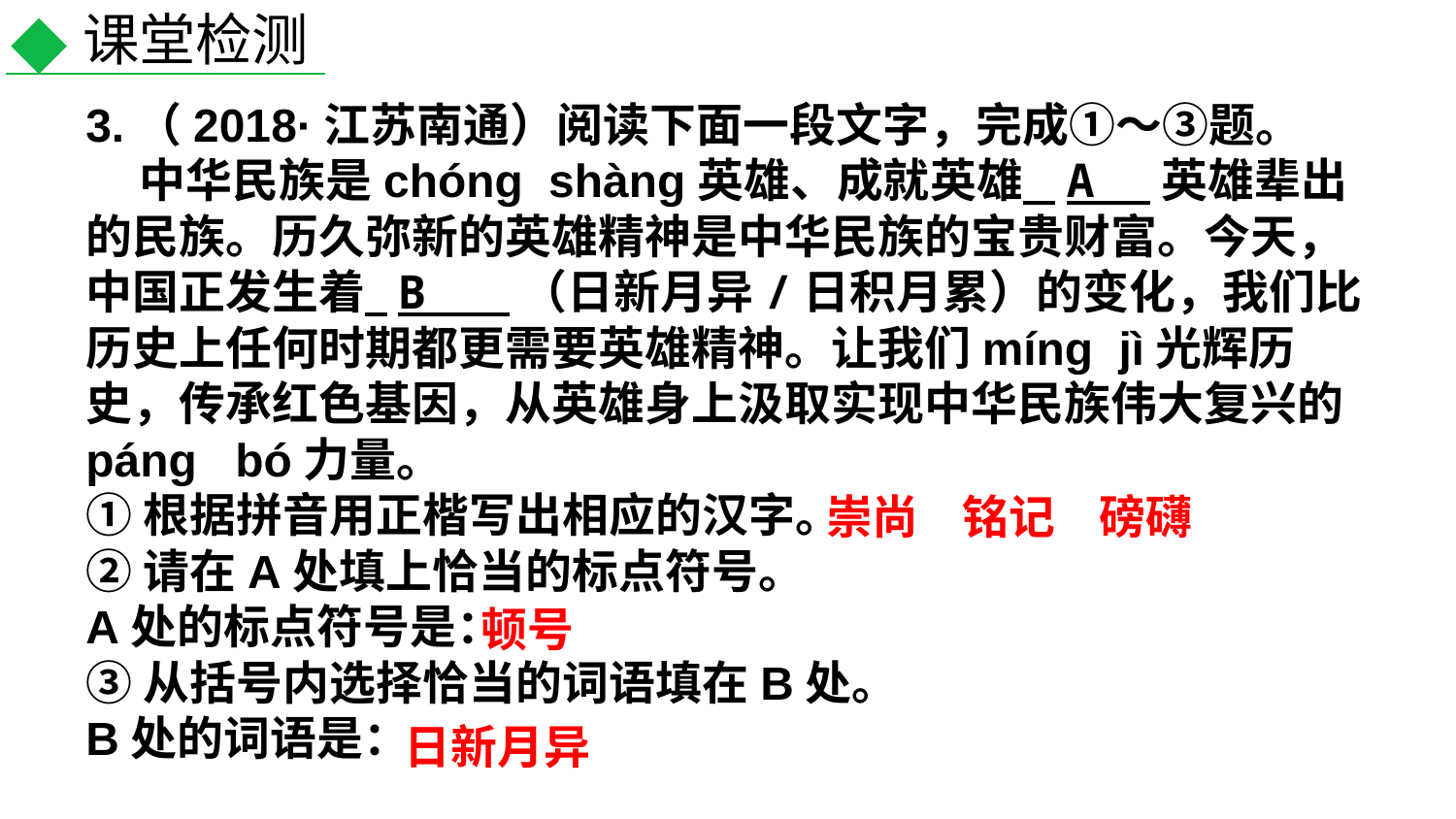

课堂检测

3.（2018·江苏南通）阅读下面一段文字，完成①～③题。
    中华民族是chóng  shàng英雄、成就英雄   A  英雄辈出的民族。历久弥新的英雄精神是中华民族的宝贵财富。今天，中国正发生着  B   （日新月异/日积月累）的变化，我们比历史上任何时期都更需要英雄精神。让我们míng  jì光辉历史，传承红色基因，从英雄身上汲取实现中华民族伟大复兴的páng   bó力量。
①根据拼音用正楷写出相应的汉字。
②请在A处填上恰当的标点符号。
A处的标点符号是：
③从括号内选择恰当的词语填在B处。
B处的词语是：
崇尚
铭记
磅礴
顿号
日新月异